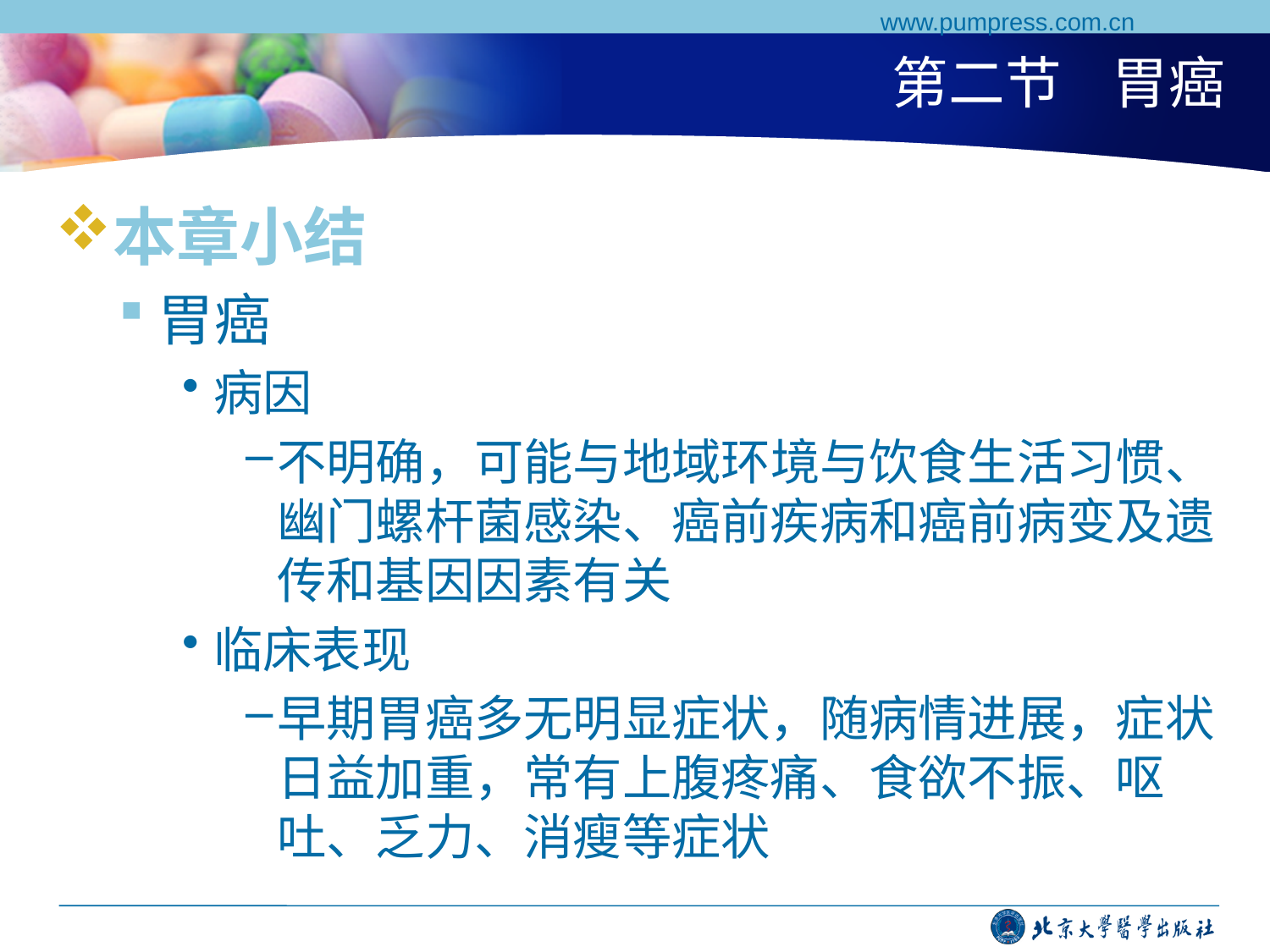

www.pumpress.com.cn
# 第二节    胃癌
本章小结
胃癌
病因
不明确，可能与地域环境与饮食生活习惯、幽门螺杆菌感染、癌前疾病和癌前病变及遗传和基因因素有关
临床表现
早期胃癌多无明显症状，随病情进展，症状日益加重，常有上腹疼痛、食欲不振、呕吐、乏力、消瘦等症状